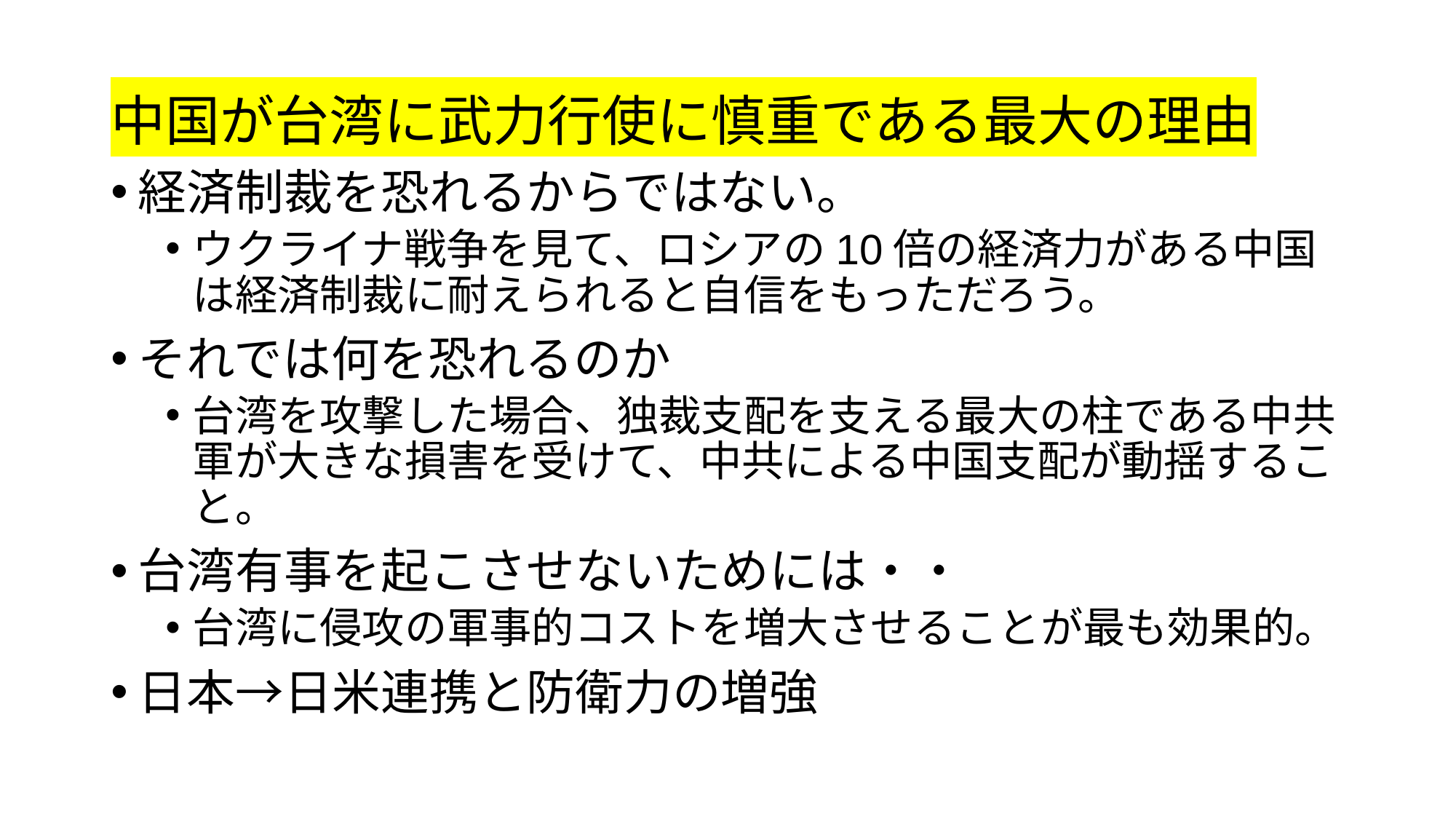

中国が台湾に武力行使に慎重である最大の理由
経済制裁を恐れるからではない。
ウクライナ戦争を見て、ロシアの10倍の経済力がある中国は経済制裁に耐えられると自信をもっただろう。
それでは何を恐れるのか
台湾を攻撃した場合、独裁支配を支える最大の柱である中共軍が大きな損害を受けて、中共による中国支配が動揺すること。
台湾有事を起こさせないためには・・
台湾に侵攻の軍事的コストを増大させることが最も効果的。
日本→日米連携と防衛力の増強